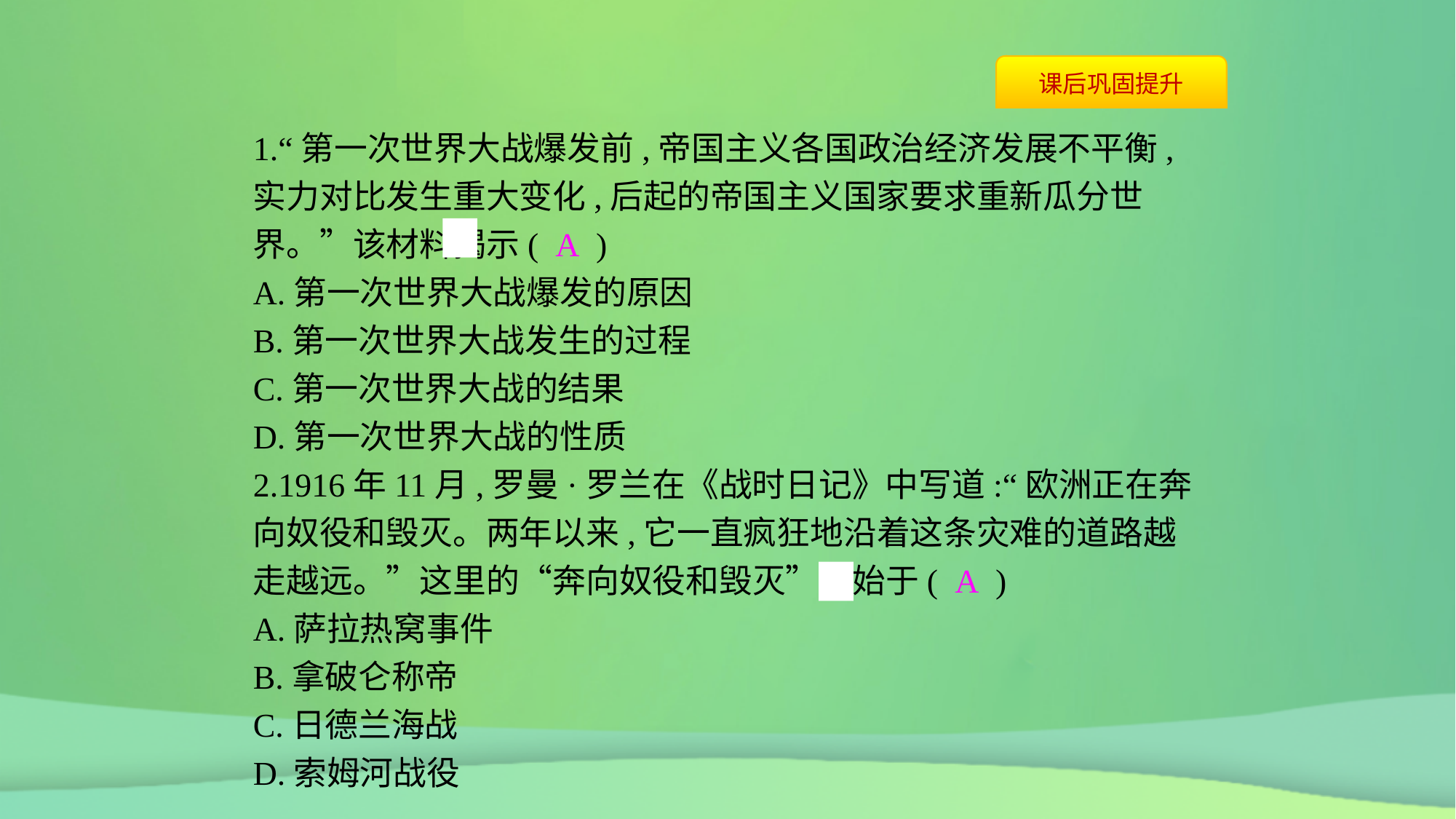

1.“第一次世界大战爆发前,帝国主义各国政治经济发展不平衡,实力对比发生重大变化,后起的帝国主义国家要求重新瓜分世界。”该材料揭示(  A  )
A.第一次世界大战爆发的原因
B.第一次世界大战发生的过程
C.第一次世界大战的结果
D.第一次世界大战的性质
2.1916年11月,罗曼·罗兰在《战时日记》中写道:“欧洲正在奔向奴役和毁灭。两年以来,它一直疯狂地沿着这条灾难的道路越走越远。”这里的“奔向奴役和毁灭”开始于(  A  )
A.萨拉热窝事件
B.拿破仑称帝
C.日德兰海战
D.索姆河战役